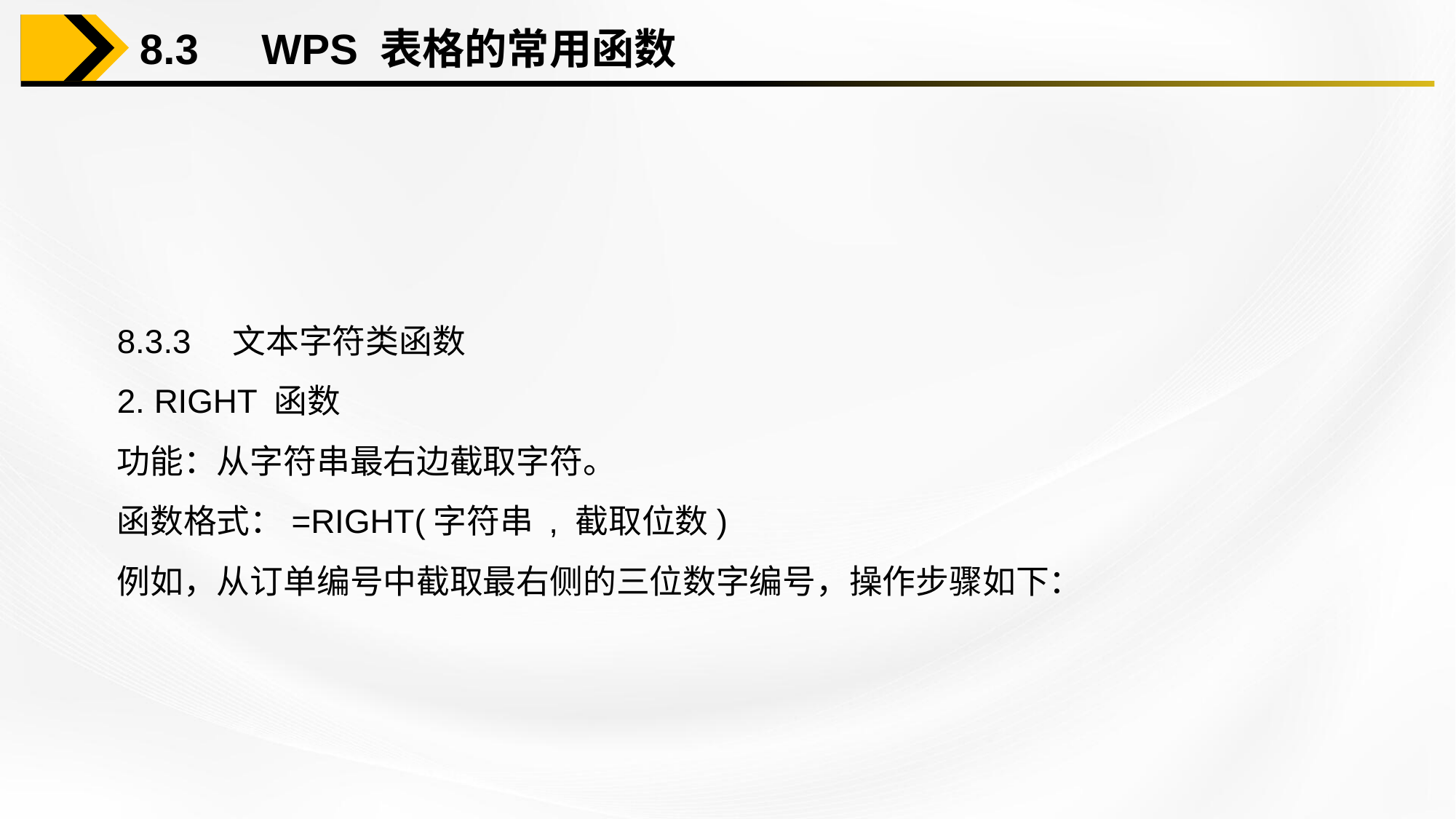

8.3　WPS 表格的常用函数
8.3.3　文本字符类函数
2. RIGHT 函数
功能：从字符串最右边截取字符。
函数格式：=RIGHT(字符串 , 截取位数)
例如，从订单编号中截取最右侧的三位数字编号，操作步骤如下：